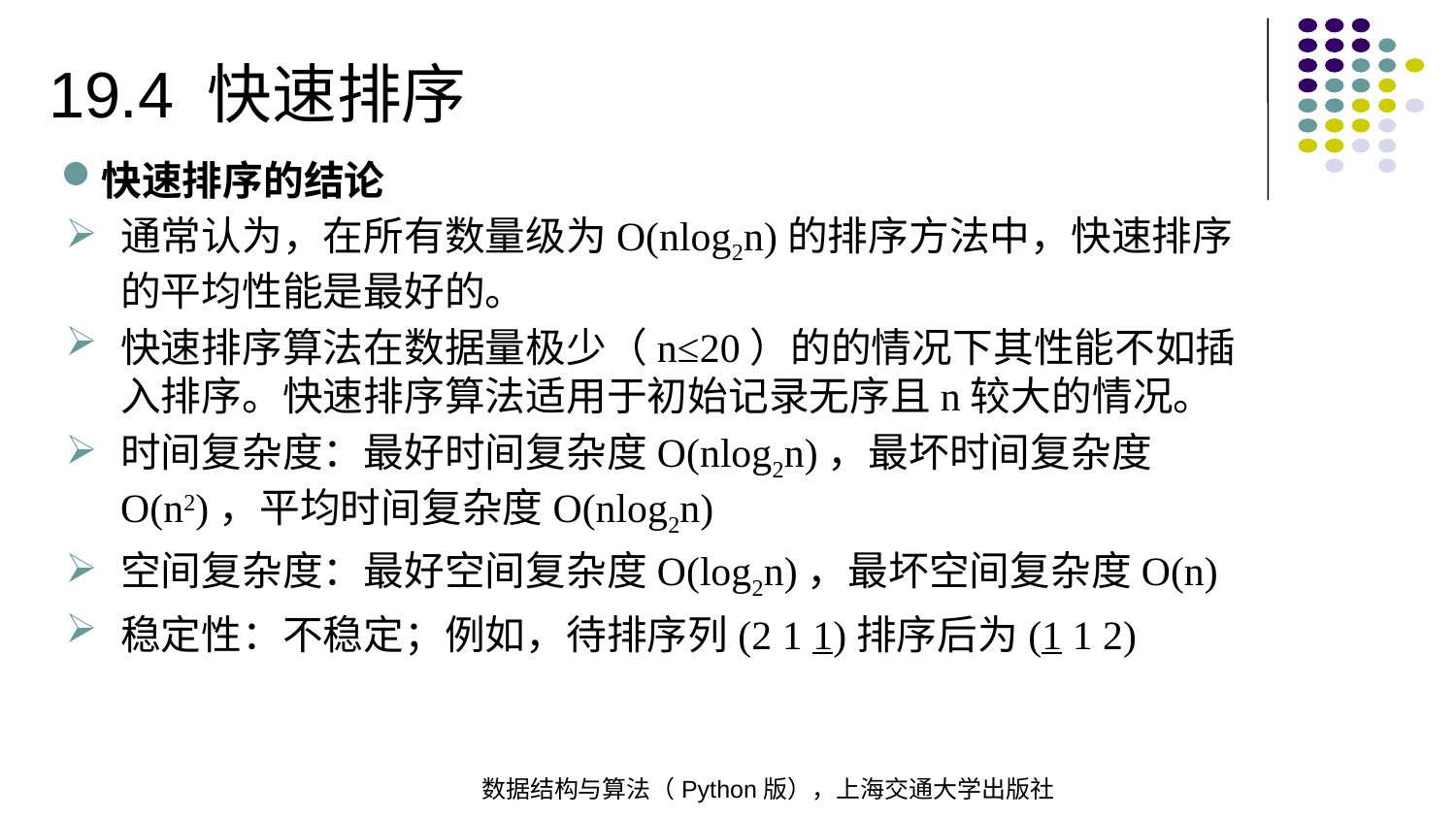

19.4 快速排序
快速排序的结论
通常认为，在所有数量级为O(nlog2n)的排序方法中，快速排序的平均性能是最好的。
快速排序算法在数据量极少（n≤20）的的情况下其性能不如插入排序。快速排序算法适用于初始记录无序且n较大的情况。
时间复杂度：最好时间复杂度O(nlog2n)，最坏时间复杂度O(n2)，平均时间复杂度O(nlog2n)
空间复杂度：最好空间复杂度O(log2n)，最坏空间复杂度O(n)
稳定性：不稳定；例如，待排序列(2 1 1)排序后为(1 1 2)